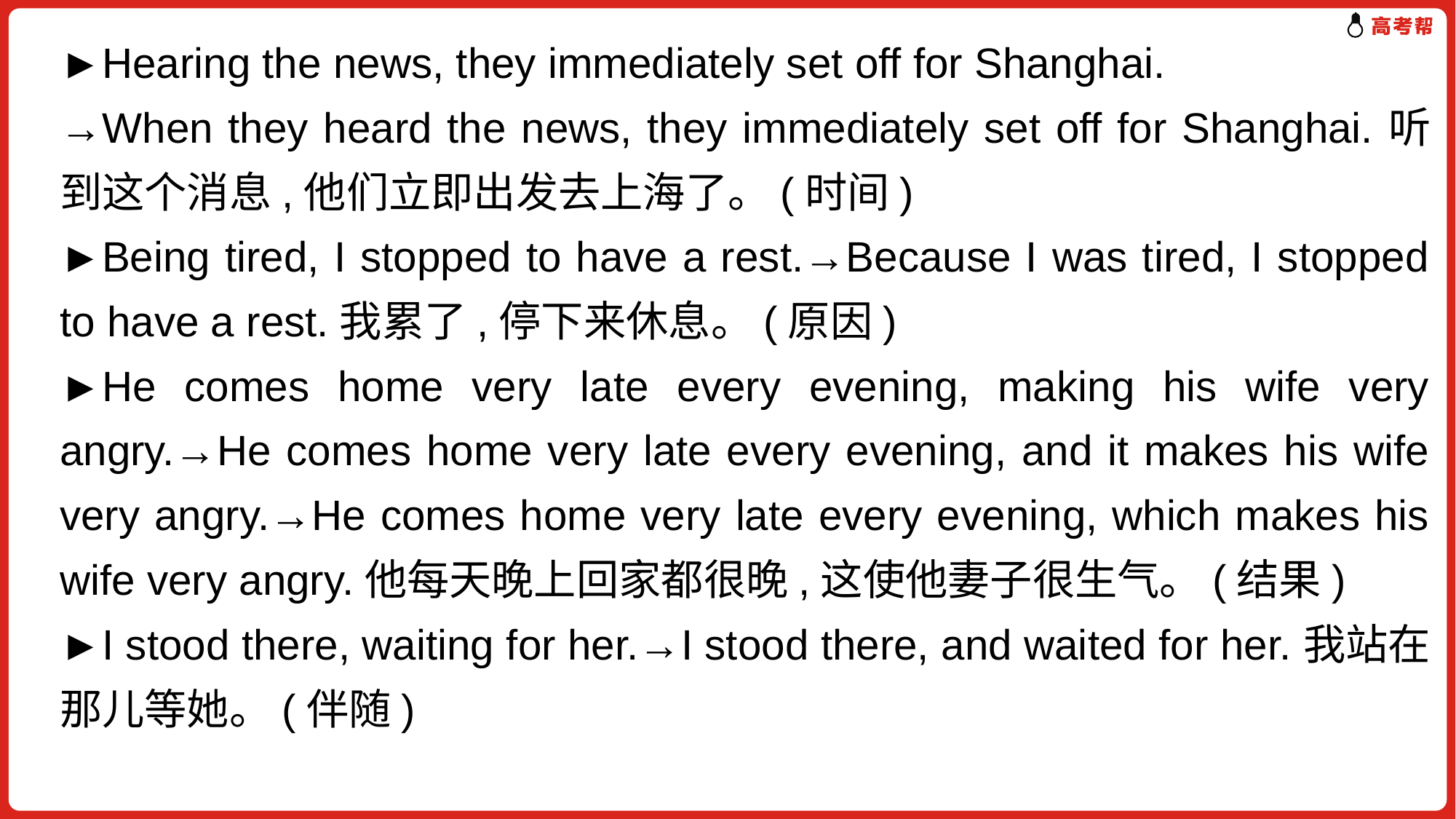

►Hearing the news, they immediately set off for Shanghai.
→When they heard the news, they immediately set off for Shanghai.听到这个消息,他们立即出发去上海了。(时间)
►Being tired, I stopped to have a rest.→Because I was tired, I stopped to have a rest.我累了,停下来休息。(原因)
►He comes home very late every evening, making his wife very angry.→He comes home very late every evening, and it makes his wife very angry.→He comes home very late every evening, which makes his wife very angry.他每天晚上回家都很晚,这使他妻子很生气。(结果)
►I stood there, waiting for her.→I stood there, and waited for her.我站在那儿等她。(伴随)